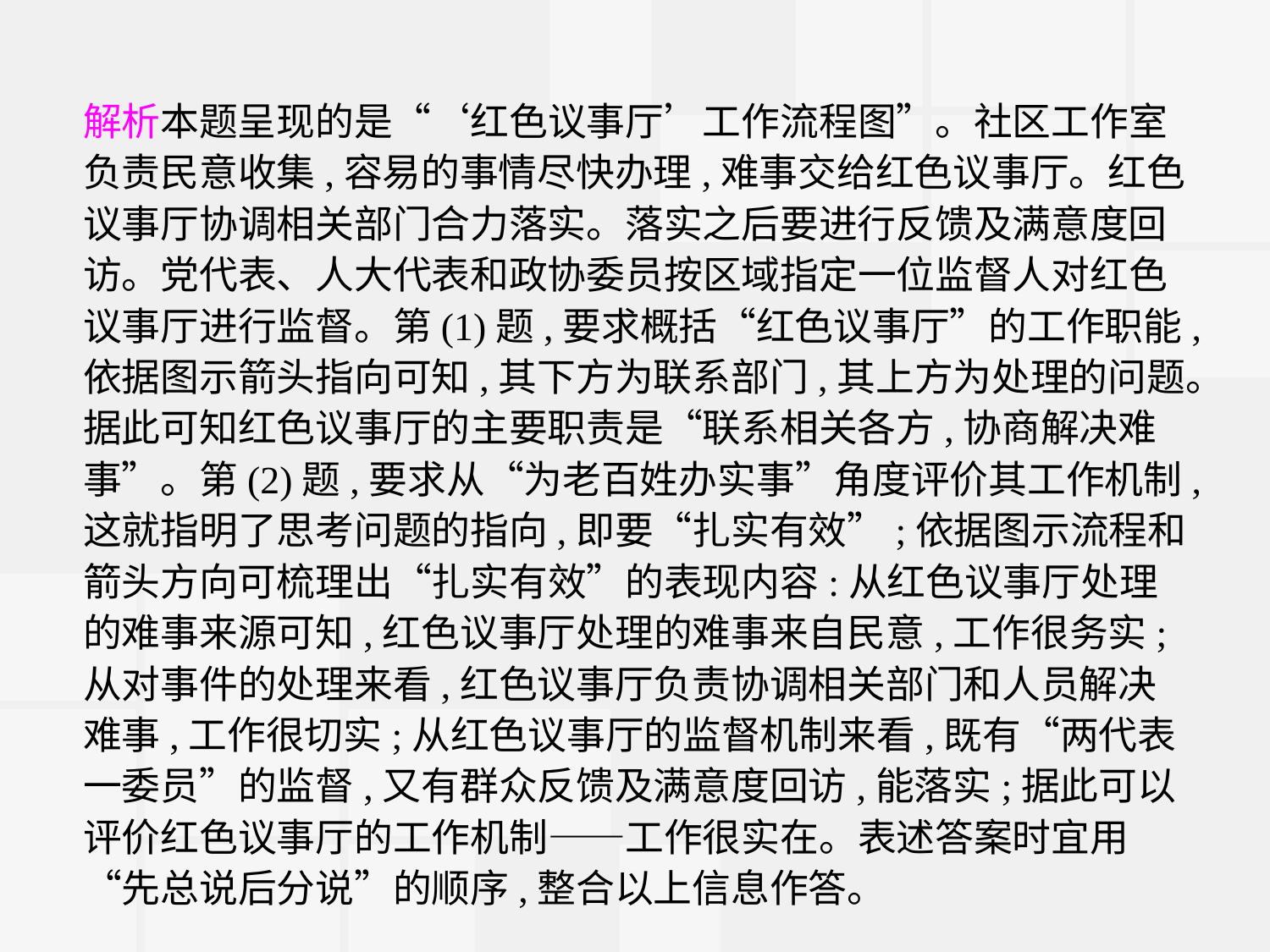

解析本题呈现的是“‘红色议事厅’工作流程图”。社区工作室负责民意收集,容易的事情尽快办理,难事交给红色议事厅。红色议事厅协调相关部门合力落实。落实之后要进行反馈及满意度回访。党代表、人大代表和政协委员按区域指定一位监督人对红色议事厅进行监督。第(1)题,要求概括“红色议事厅”的工作职能,依据图示箭头指向可知,其下方为联系部门,其上方为处理的问题。据此可知红色议事厅的主要职责是“联系相关各方,协商解决难事”。第(2)题,要求从“为老百姓办实事”角度评价其工作机制,这就指明了思考问题的指向,即要“扎实有效”;依据图示流程和箭头方向可梳理出“扎实有效”的表现内容:从红色议事厅处理的难事来源可知,红色议事厅处理的难事来自民意,工作很务实;从对事件的处理来看,红色议事厅负责协调相关部门和人员解决难事,工作很切实;从红色议事厅的监督机制来看,既有“两代表一委员”的监督,又有群众反馈及满意度回访,能落实;据此可以评价红色议事厅的工作机制——工作很实在。表述答案时宜用“先总说后分说”的顺序,整合以上信息作答。